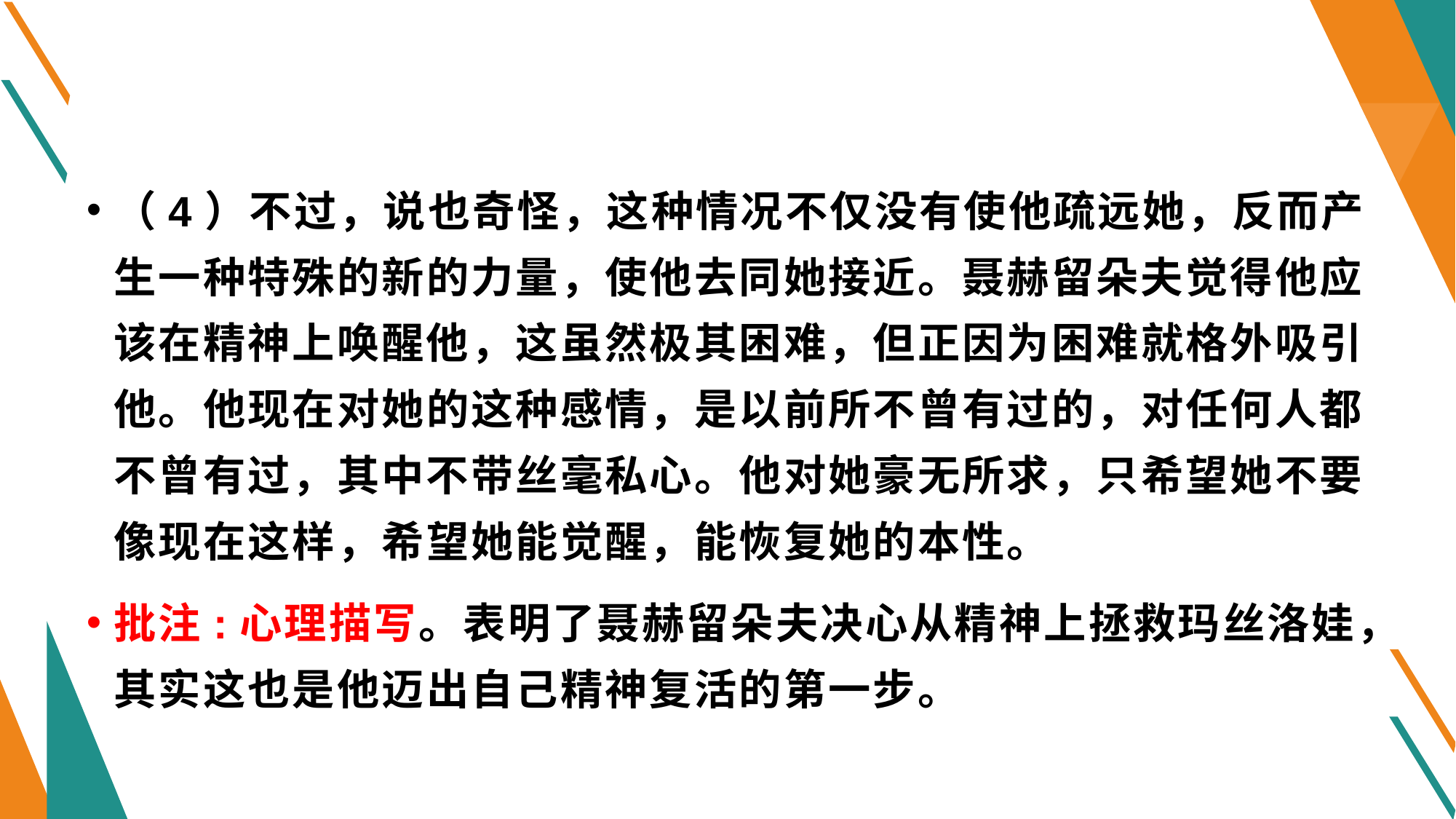

（4）不过，说也奇怪，这种情况不仅没有使他疏远她，反而产生一种特殊的新的力量，使他去同她接近。聂赫留朵夫觉得他应该在精神上唤醒他，这虽然极其困难，但正因为困难就格外吸引他。他现在对她的这种感情，是以前所不曾有过的，对任何人都不曾有过，其中不带丝毫私心。他对她豪无所求，只希望她不要像现在这样，希望她能觉醒，能恢复她的本性。
批注:心理描写。表明了聂赫留朵夫决心从精神上拯救玛丝洛娃，其实这也是他迈出自己精神复活的第一步。